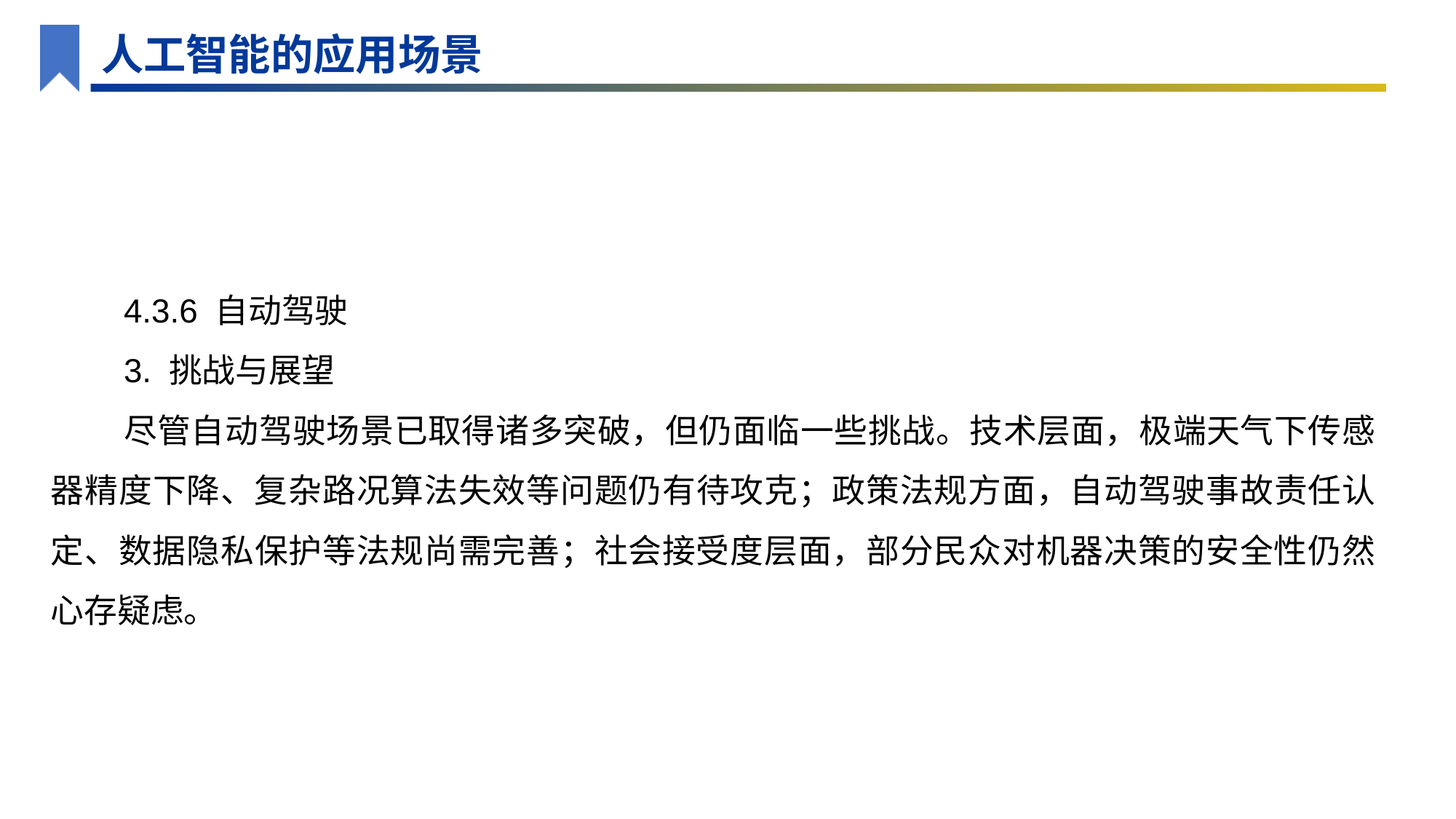

人工智能的应用场景
4.3.6 自动驾驶
3. 挑战与展望
尽管自动驾驶场景已取得诸多突破，但仍面临一些挑战。技术层面，极端天气下传感器精度下降、复杂路况算法失效等问题仍有待攻克；政策法规方面，自动驾驶事故责任认定、数据隐私保护等法规尚需完善；社会接受度层面，部分民众对机器决策的安全性仍然心存疑虑。